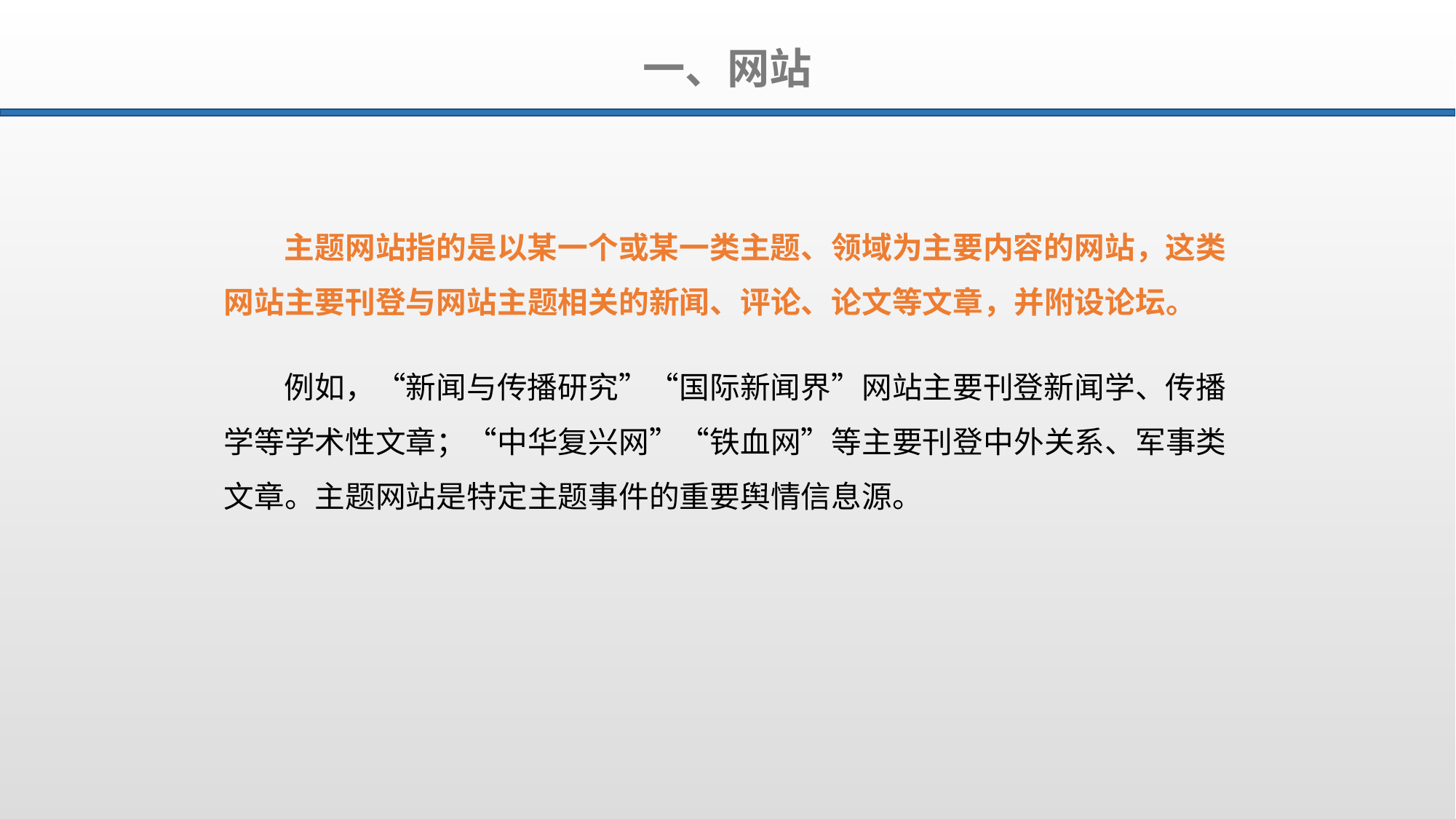

一、网站

主题网站指的是以某一个或某一类主题、领域为主要内容的网站，这类网站主要刊登与网站主题相关的新闻、评论、论文等文章，并附设论坛。
例如，“新闻与传播研究”“国际新闻界”网站主要刊登新闻学、传播学等学术性文章；“中华复兴网”“铁血网”等主要刊登中外关系、军事类文章。主题网站是特定主题事件的重要舆情信息源。